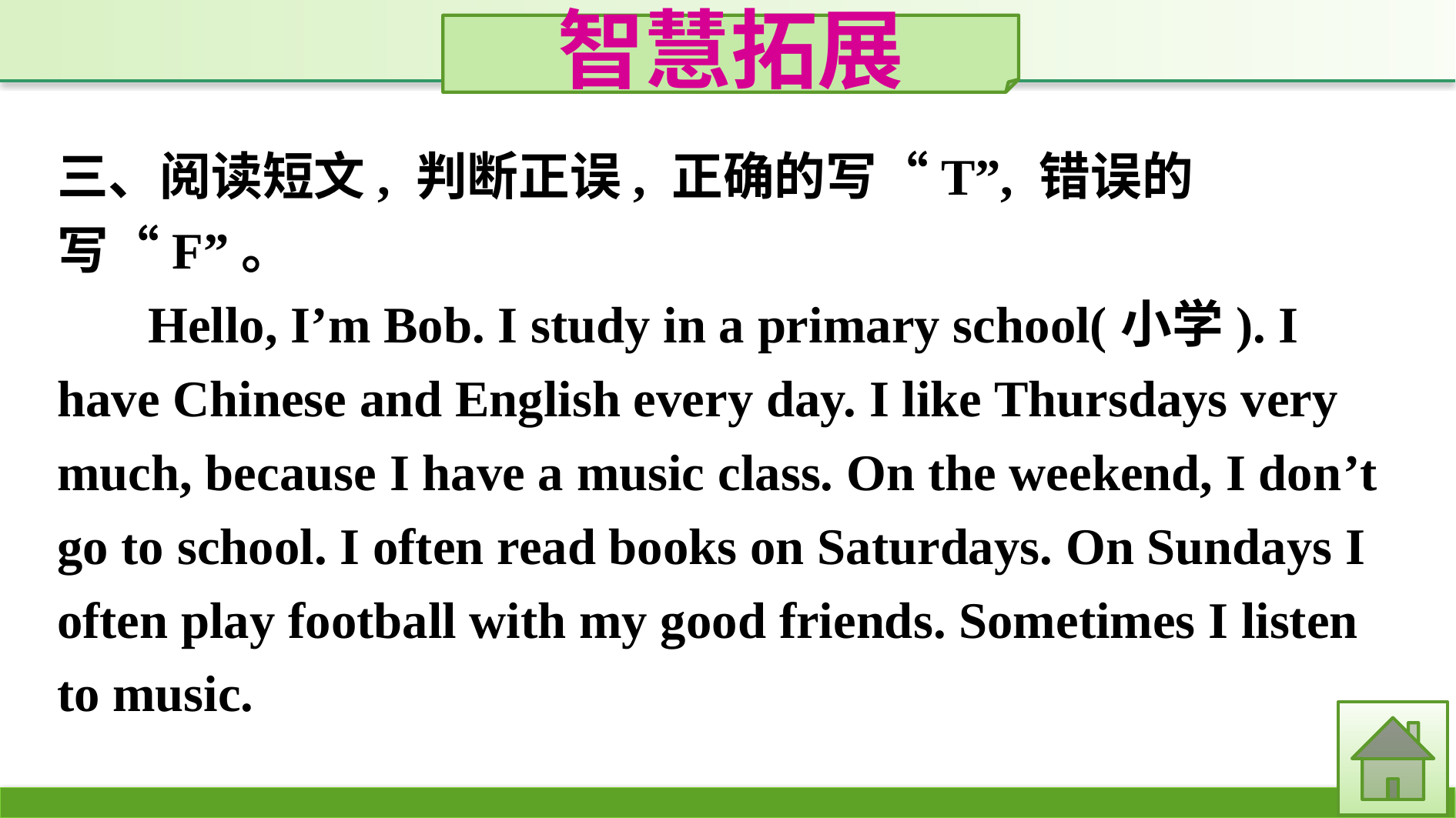

智慧拓展
三、阅读短文, 判断正误, 正确的写“T”, 错误的写“F”。
Hello, I’m Bob. I study in a primary school(小学). I have Chinese and English every day. I like Thursdays very much, because I have a music class. On the weekend, I don’t go to school. I often read books on Saturdays. On Sundays I often play football with my good friends. Sometimes I listen to music.